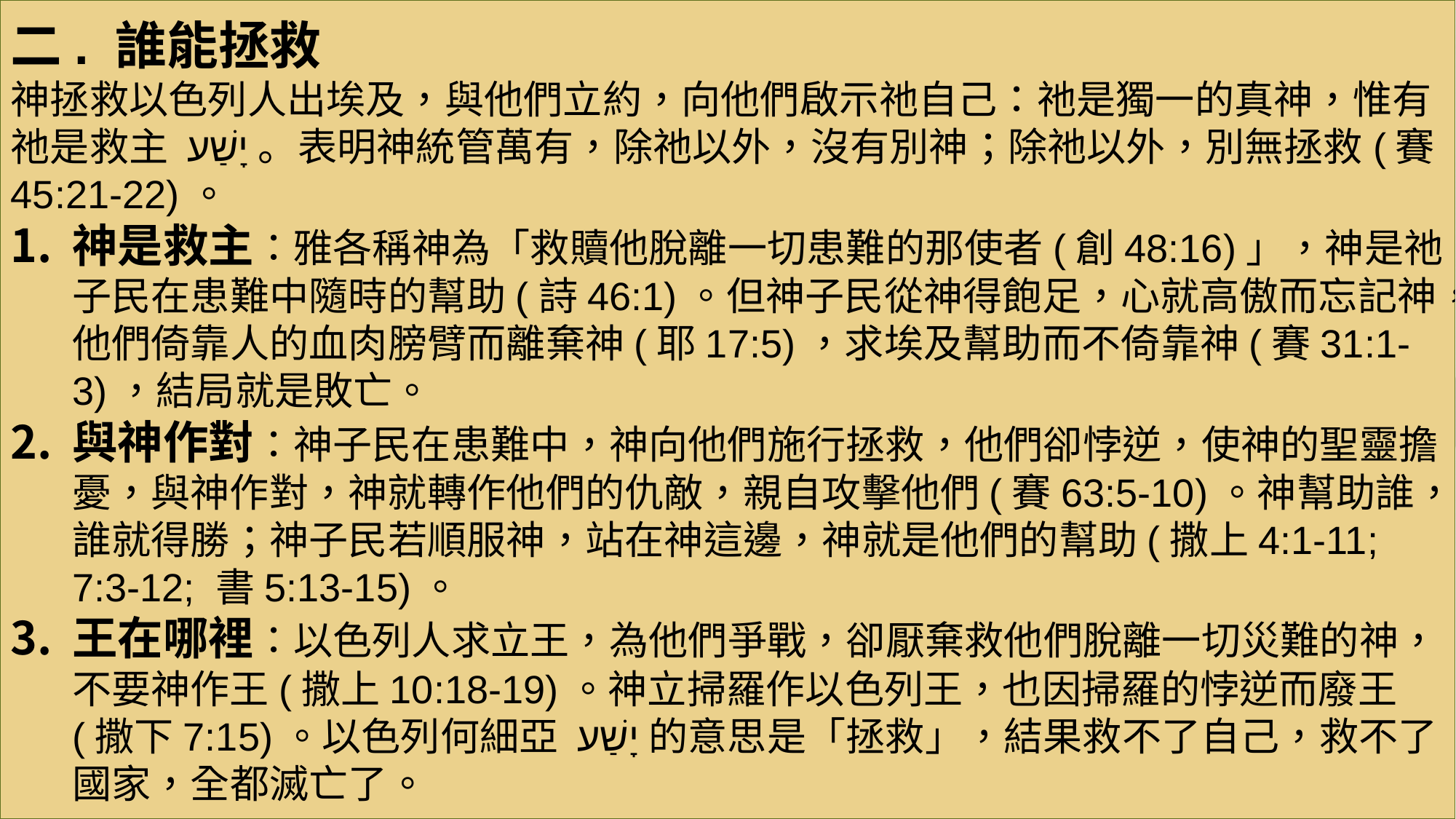

二. 誰能拯救
神拯救以色列人出埃及，與他們立約，向他們啟示祂自己：祂是獨一的真神，惟有祂是救主 יָשַׁע。表明神統管萬有，除祂以外，沒有別神；除祂以外，別無拯救(賽45:21-22)。
神是救主：雅各稱神為「救贖他脫離一切患難的那使者(創48:16)」，神是祂子民在患難中隨時的幫助(詩46:1)。但神子民從神得飽足，心就高傲而忘記神，他們倚靠人的血肉膀臂而離棄神(耶17:5)，求埃及幫助而不倚靠神(賽31:1-3)，結局就是敗亡。
與神作對：神子民在患難中，神向他們施行拯救，他們卻悖逆，使神的聖靈擔憂，與神作對，神就轉作他們的仇敵，親自攻擊他們(賽63:5-10)。神幫助誰，誰就得勝；神子民若順服神，站在神這邊，神就是他們的幫助(撒上4:1-11; 7:3-12; 書5:13-15)。
王在哪裡：以色列人求立王，為他們爭戰，卻厭棄救他們脫離一切災難的神，不要神作王(撒上10:18-19)。神立掃羅作以色列王，也因掃羅的悖逆而廢王(撒下7:15)。以色列何細亞 יָשַׁע的意思是「拯救」，結果救不了自己，救不了國家，全都滅亡了。
#